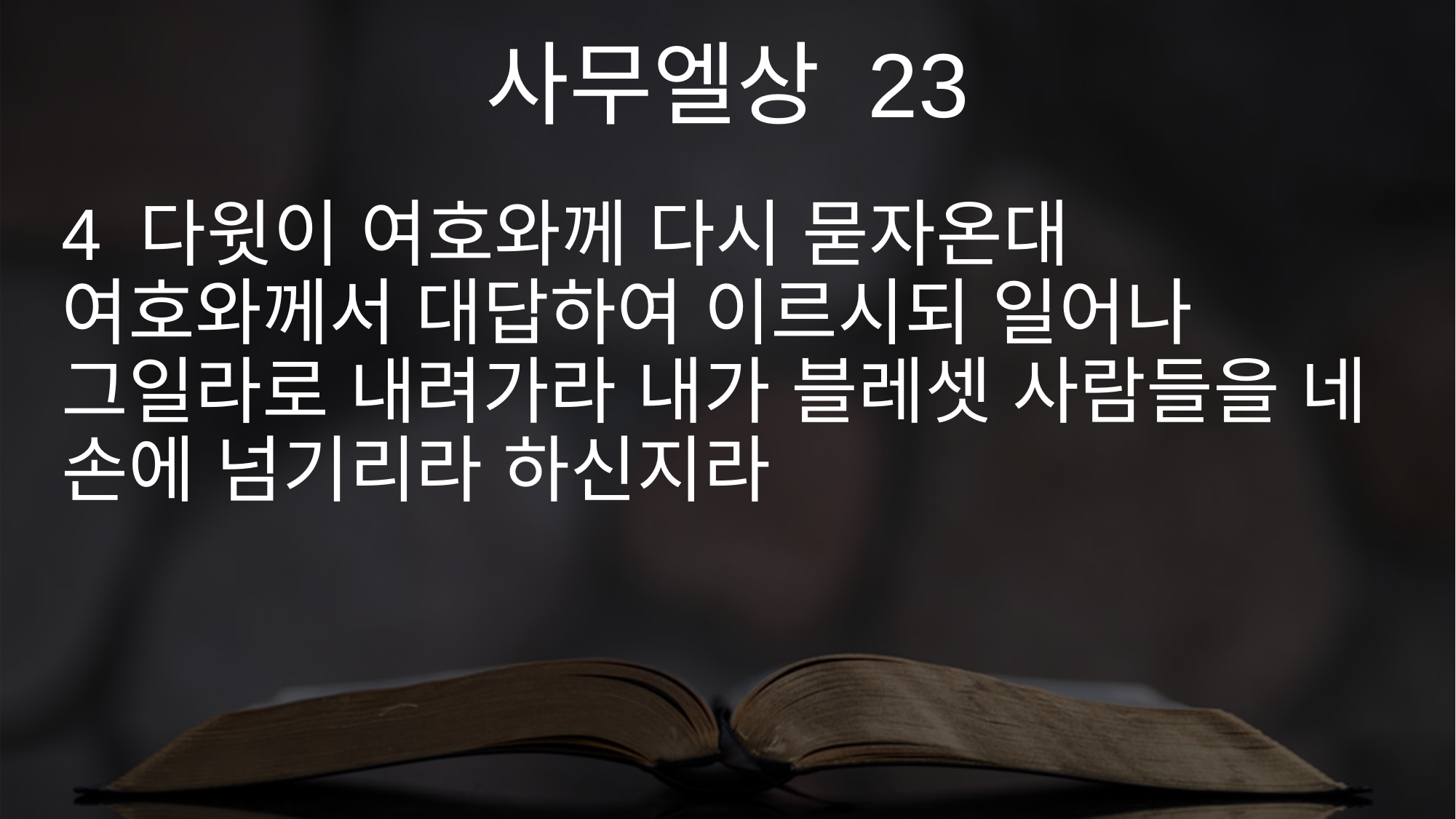

사무엘상 23
4 다윗이 여호와께 다시 묻자온대 여호와께서 대답하여 이르시되 일어나 그일라로 내려가라 내가 블레셋 사람들을 네 손에 넘기리라 하신지라